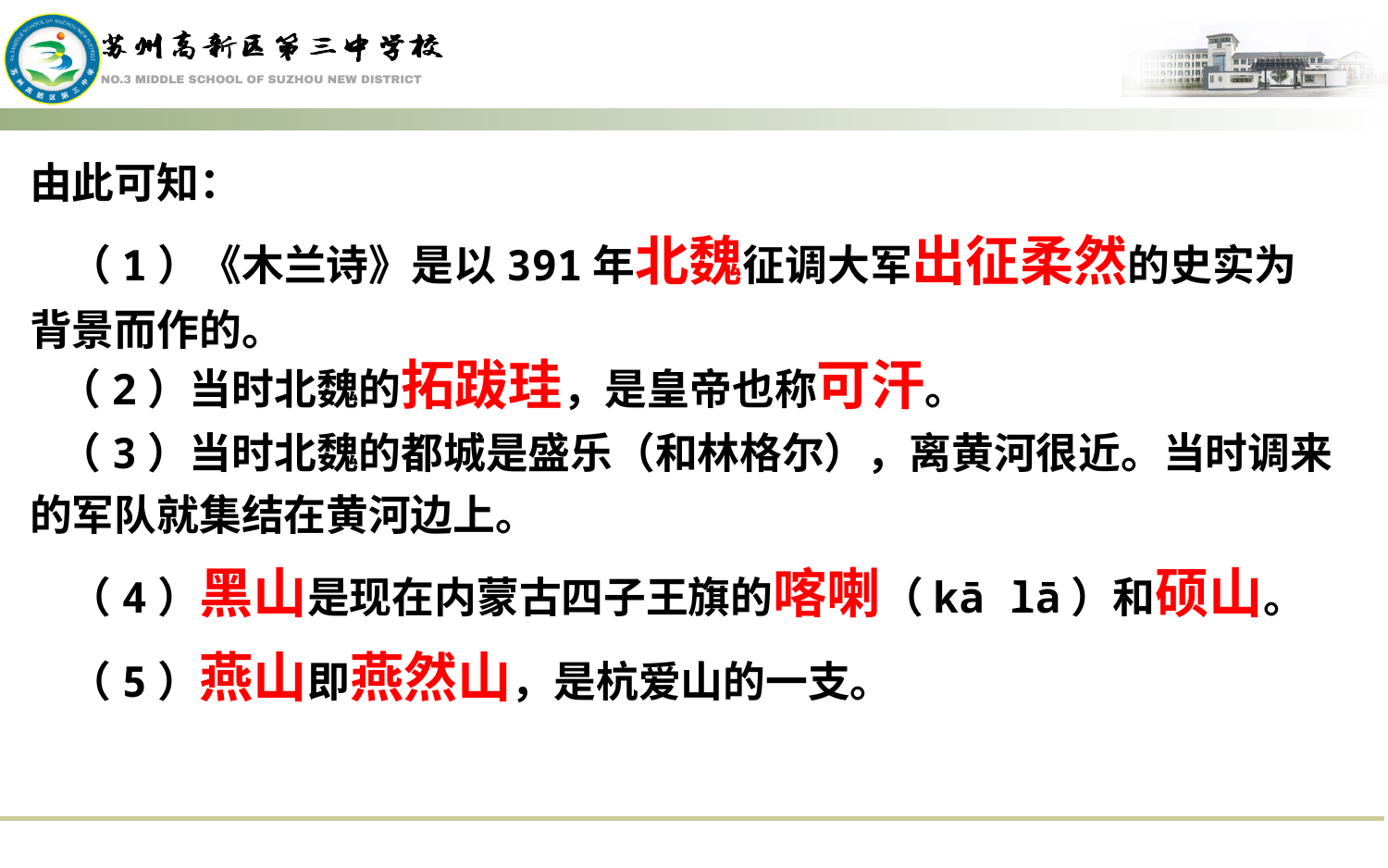

由此可知：
   （1）《木兰诗》是以391年北魏征调大军出征柔然的史实为背景而作的。
   （2）当时北魏的拓跋珪，是皇帝也称可汗。
   （3）当时北魏的都城是盛乐（和林格尔），离黄河很近。当时调来的军队就集结在黄河边上。
   （4）黑山是现在内蒙古四子王旗的喀喇（kā lā）和硕山。
   （5）燕山即燕然山，是杭爱山的一支。